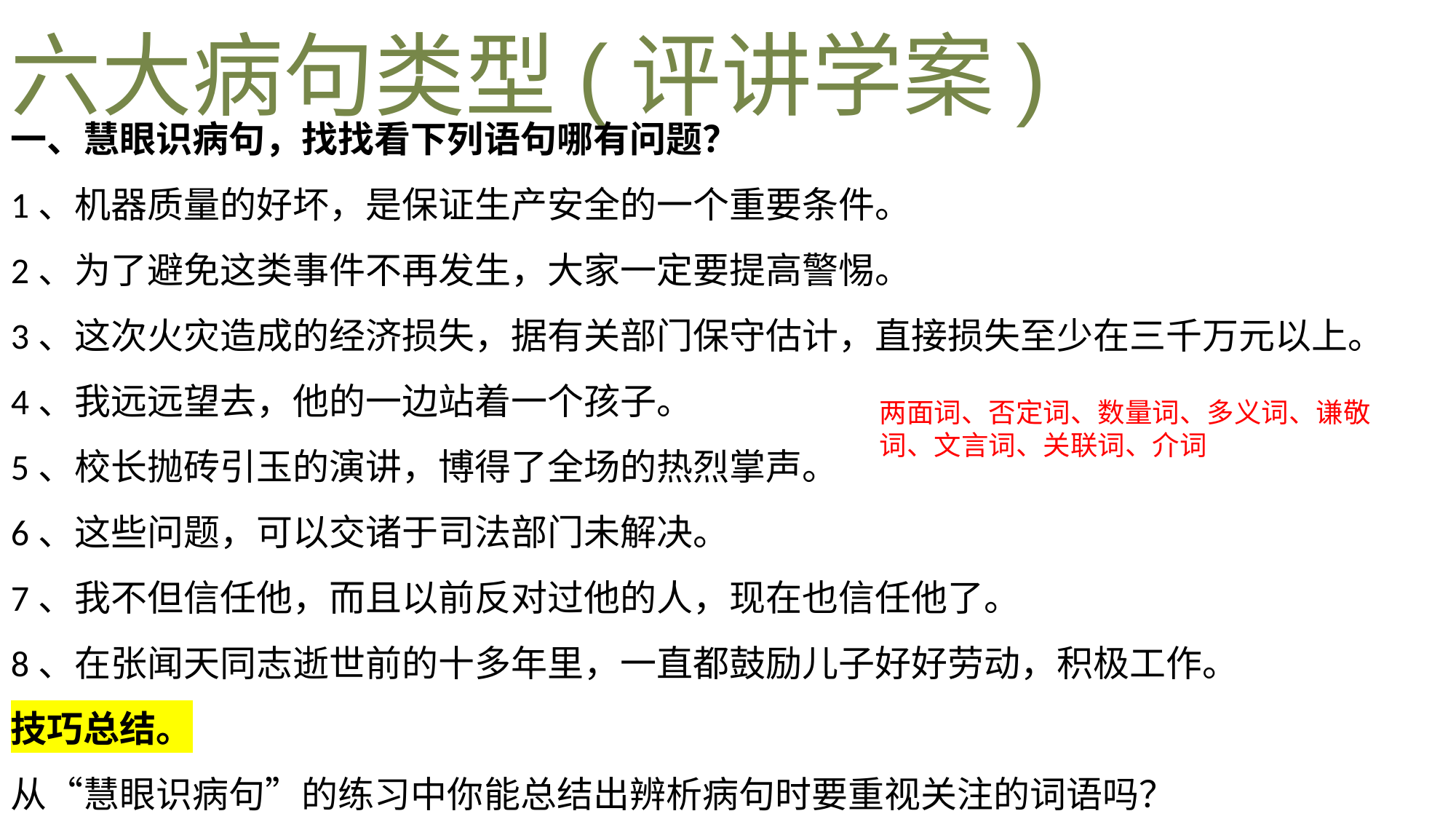

六大病句类型(评讲学案)
一、慧眼识病句，找找看下列语句哪有问题？
1、机器质量的好坏，是保证生产安全的一个重要条件。
2、为了避免这类事件不再发生，大家一定要提高警惕。
3、这次火灾造成的经济损失，据有关部门保守估计，直接损失至少在三千万元以上。
4、我远远望去，他的一边站着一个孩子。
5、校长抛砖引玉的演讲，博得了全场的热烈掌声。
6、这些问题，可以交诸于司法部门未解决。
7、我不但信任他，而且以前反对过他的人，现在也信任他了。
8、在张闻天同志逝世前的十多年里，一直都鼓励儿子好好劳动，积极工作。
技巧总结。
从“慧眼识病句”的练习中你能总结出辨析病句时要重视关注的词语吗？

两面词、否定词、数量词、多义词、谦敬词、文言词、关联词、介词